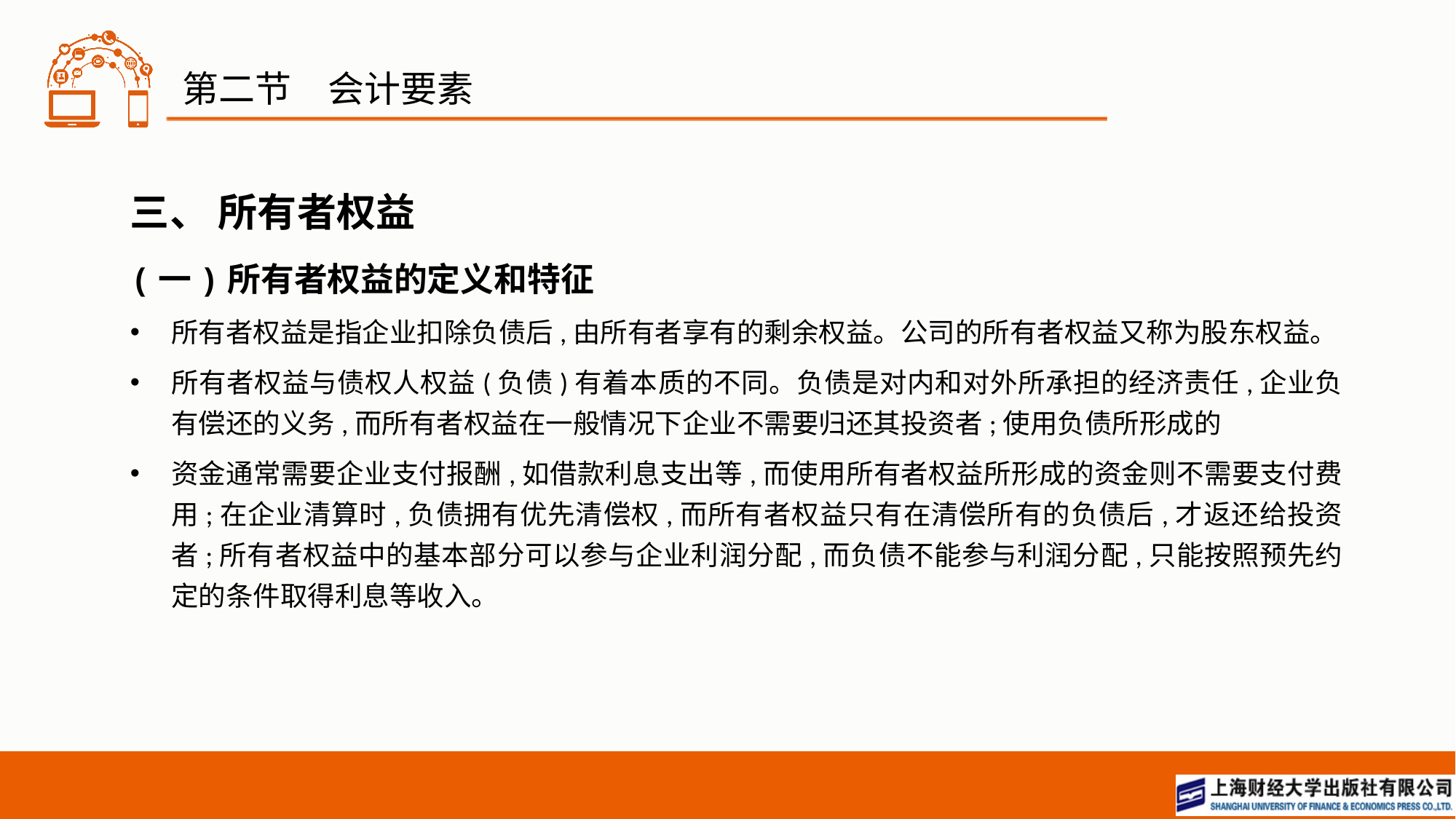

# 第二节　会计要素
三、 所有者权益
(一)所有者权益的定义和特征
所有者权益是指企业扣除负债后,由所有者享有的剩余权益。公司的所有者权益又称为股东权益。
所有者权益与债权人权益(负债)有着本质的不同。负债是对内和对外所承担的经济责任,企业负有偿还的义务,而所有者权益在一般情况下企业不需要归还其投资者;使用负债所形成的
资金通常需要企业支付报酬,如借款利息支出等,而使用所有者权益所形成的资金则不需要支付费用;在企业清算时,负债拥有优先清偿权,而所有者权益只有在清偿所有的负债后,才返还给投资者;所有者权益中的基本部分可以参与企业利润分配,而负债不能参与利润分配,只能按照预先约定的条件取得利息等收入。